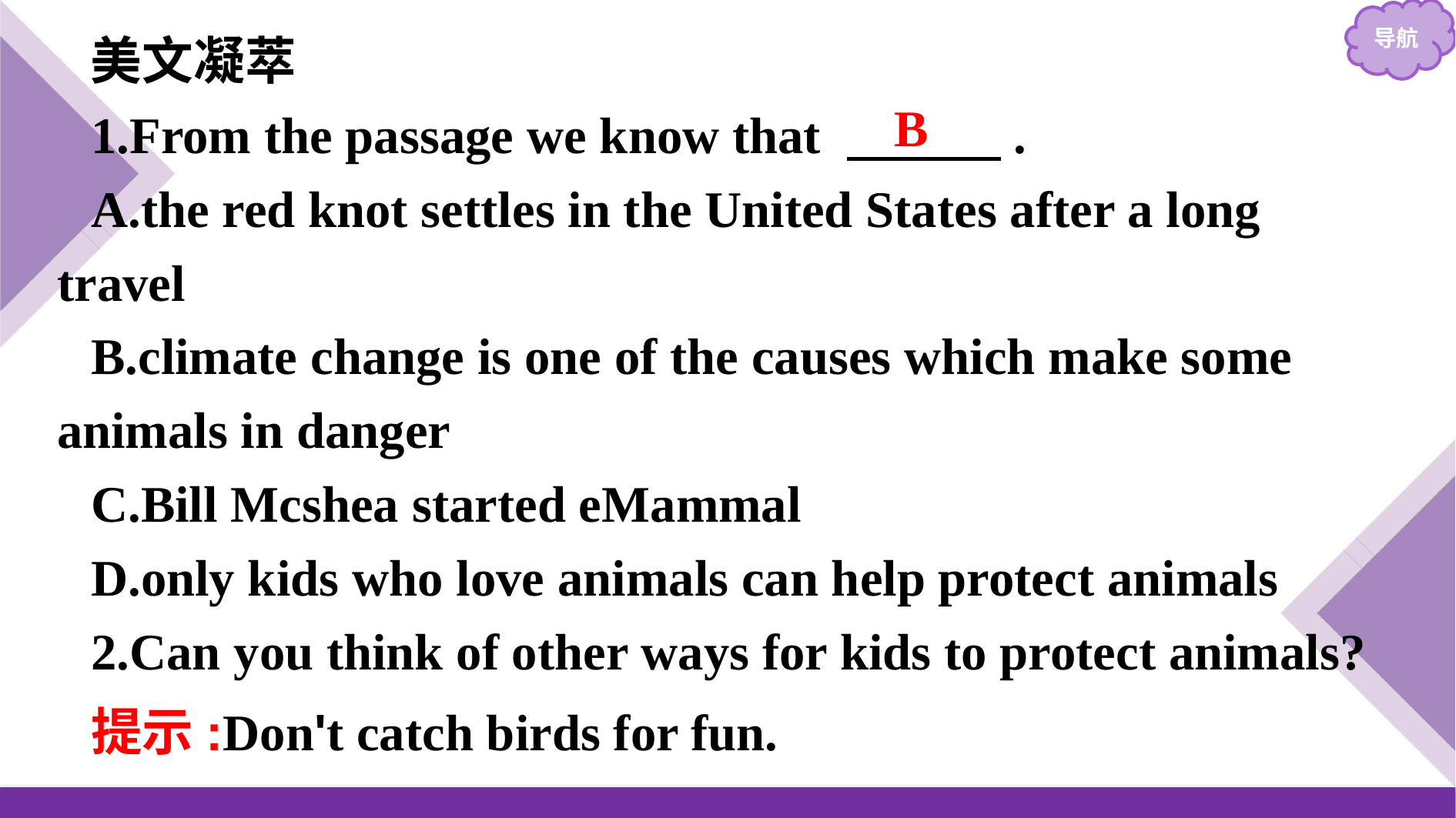

美文凝萃
1.From the passage we know that 　　　.
A.the red knot settles in the United States after a long travel
B.climate change is one of the causes which make some animals in danger
C.Bill Mcshea started eMammal
D.only kids who love animals can help protect animals
2.Can you think of other ways for kids to protect animals?
B
提示:Don't catch birds for fun.